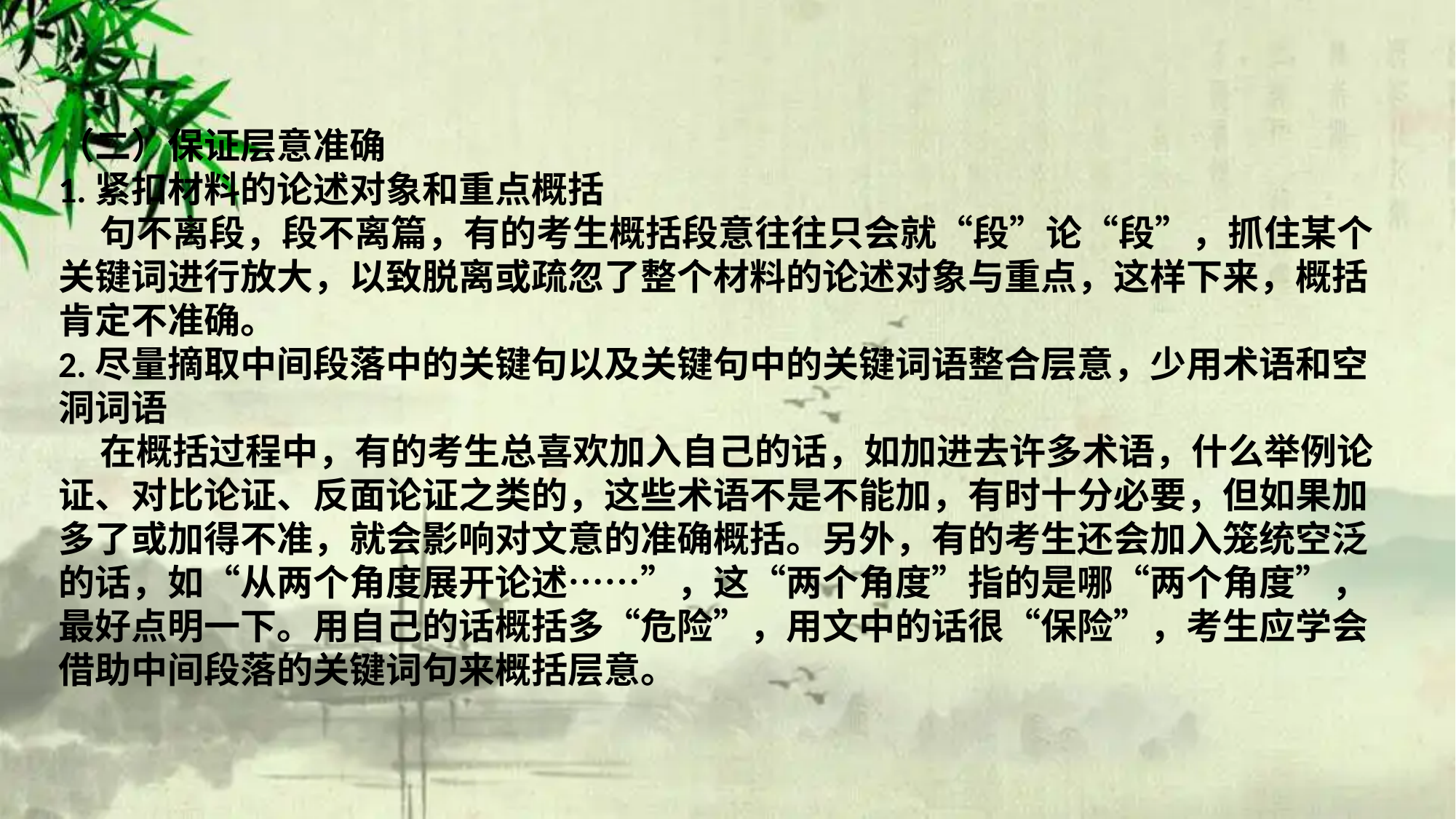

（二）保证层意准确
1.紧扣材料的论述对象和重点概括
    句不离段，段不离篇，有的考生概括段意往往只会就“段”论“段”，抓住某个关键词进行放大，以致脱离或疏忽了整个材料的论述对象与重点，这样下来，概括肯定不准确。
2.尽量摘取中间段落中的关键句以及关键句中的关键词语整合层意，少用术语和空洞词语
    在概括过程中，有的考生总喜欢加入自己的话，如加进去许多术语，什么举例论证、对比论证、反面论证之类的，这些术语不是不能加，有时十分必要，但如果加多了或加得不准，就会影响对文意的准确概括。另外，有的考生还会加入笼统空泛的话，如“从两个角度展开论述……”，这“两个角度”指的是哪“两个角度”，最好点明一下。用自己的话概括多“危险”，用文中的话很“保险”，考生应学会借助中间段落的关键词句来概括层意。